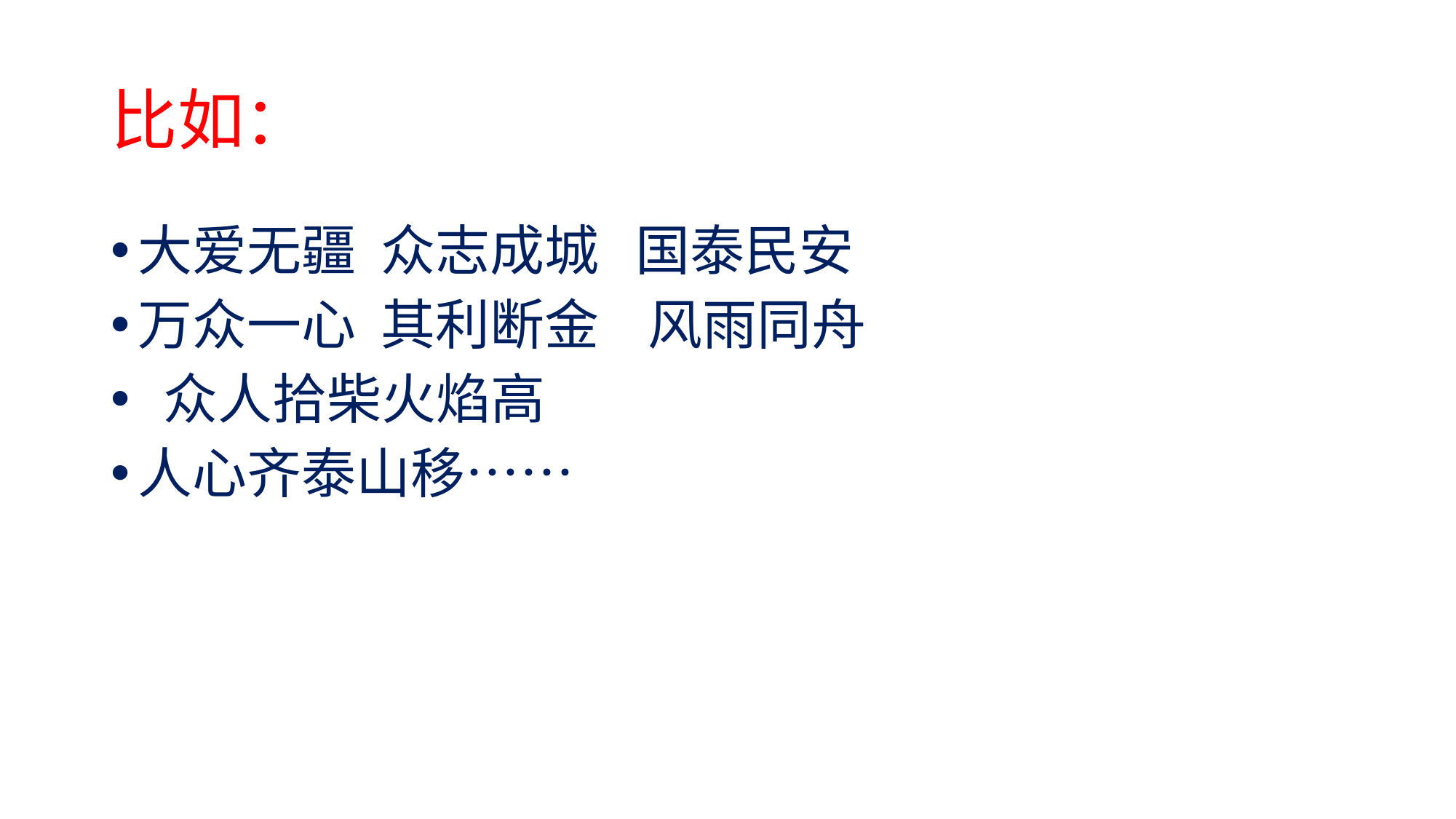

# 比如：
大爱无疆  众志成城   国泰民安
万众一心  其利断金    风雨同舟
 众人拾柴火焰高
人心齐泰山移……